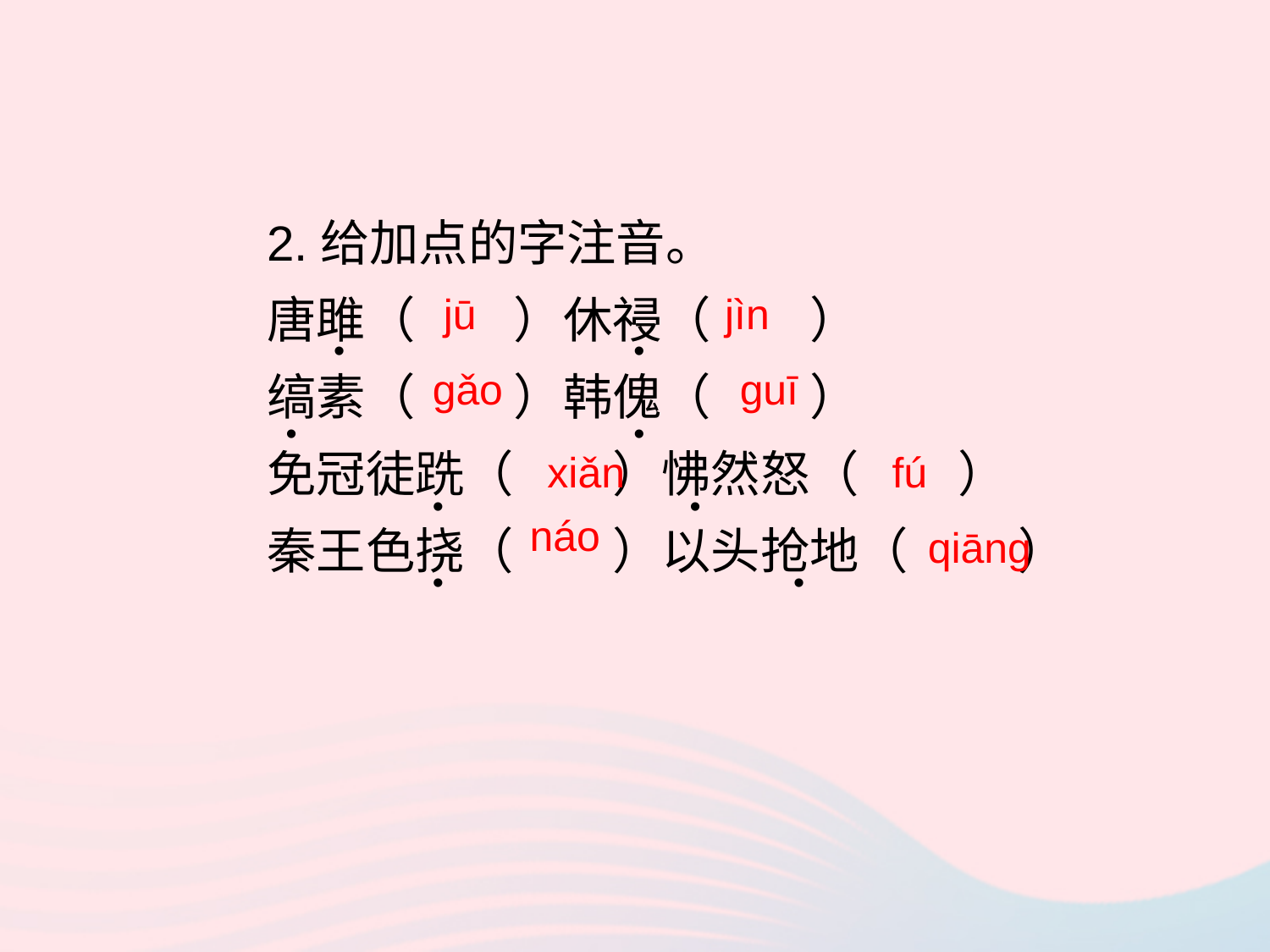

2.给加点的字注音。
唐雎（         ）休祲（         ）
缟素（         ）韩傀（         ）
免冠徒跣（         ）怫然怒（         ）
秦王色挠（         ）以头抢地（          ）
jū
jìn
•
•
gǎo
guī
•
•
xiǎn
fú
•
•
náo
qiāng
•
•